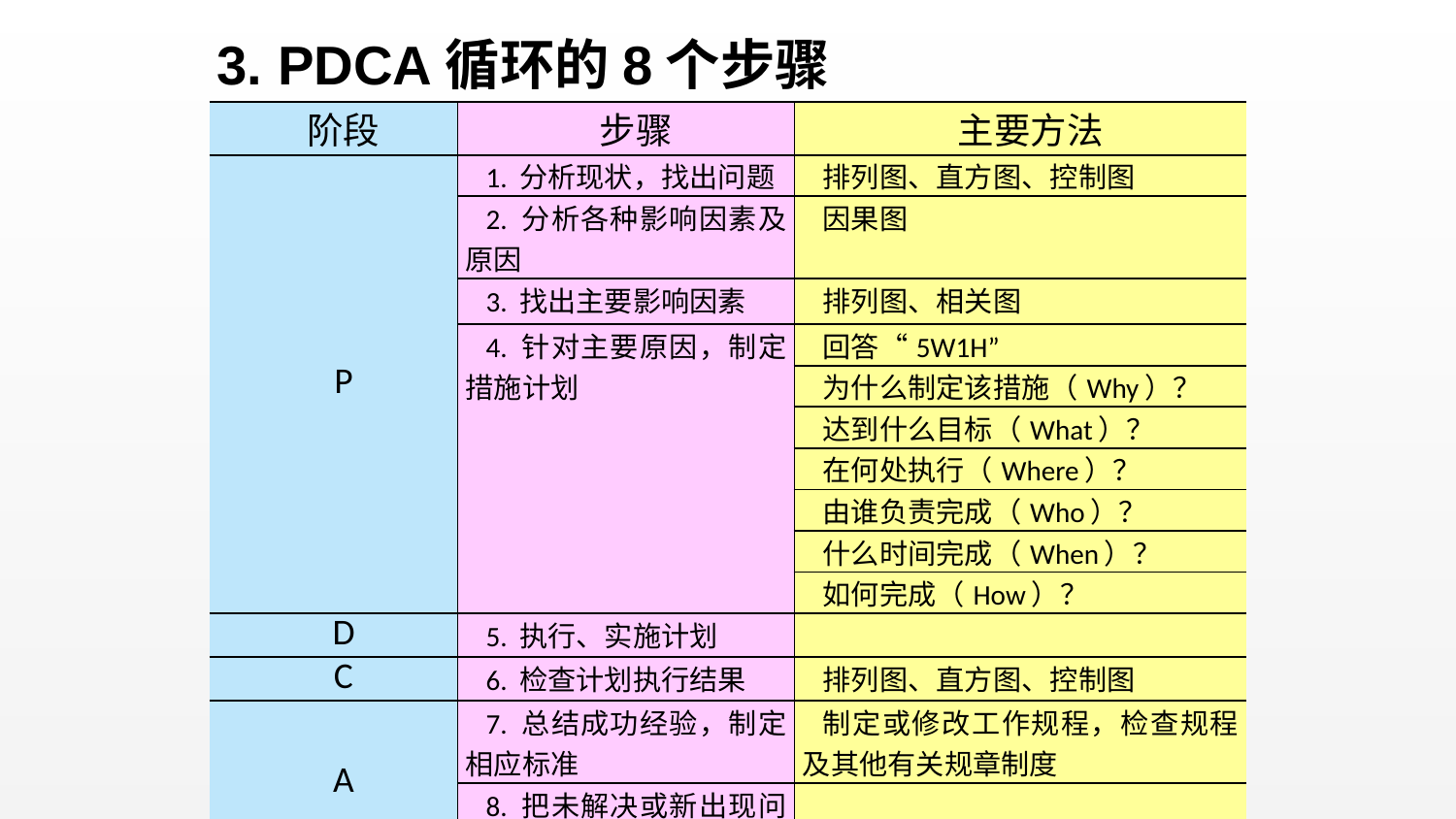

3. PDCA循环的8个步骤
| 阶段 | 步骤 | 主要方法 |
| --- | --- | --- |
| P | 1. 分析现状，找出问题 | 排列图、直方图、控制图 |
|  | 2. 分析各种影响因素及原因 | 因果图 |
|  | 3. 找出主要影响因素 | 排列图、相关图 |
|  | 4. 针对主要原因，制定措施计划 | 回答“5W1H” |
|  |  | 为什么制定该措施（Why）？ |
|  |  | 达到什么目标（What）？ |
|  |  | 在何处执行（Where）？ |
|  |  | 由谁负责完成（Who）？ |
|  |  | 什么时间完成（When）？ |
|  |  | 如何完成（How）？ |
| D | 5. 执行、实施计划 |  |
| C | 6. 检查计划执行结果 | 排列图、直方图、控制图 |
| A | 7. 总结成功经验，制定相应标准 | 制定或修改工作规程，检查规程及其他有关规章制度 |
|  | 8. 把未解决或新出现问题转入下一个PDCA循环 |  |